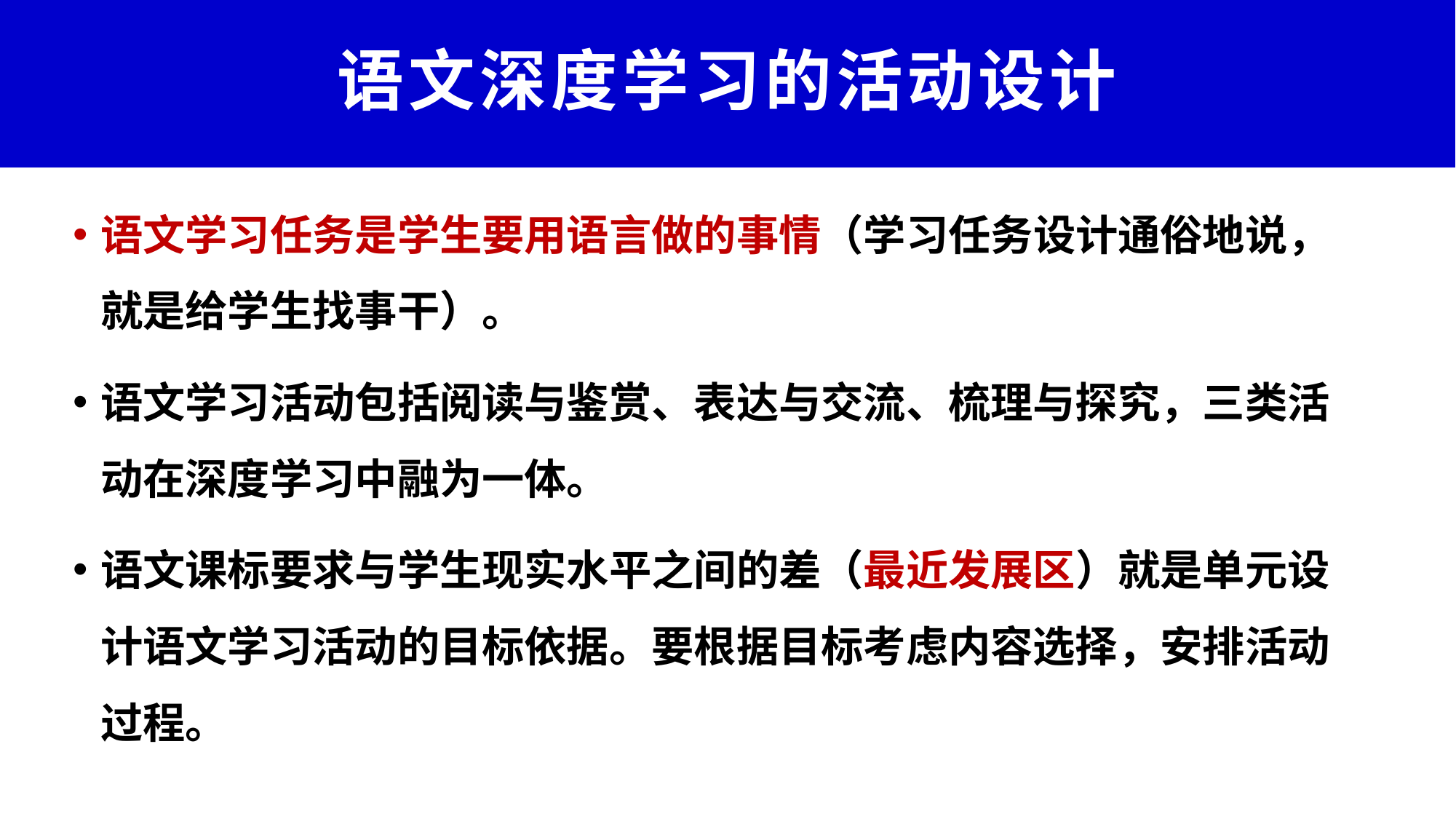

# 语文深度学习的活动设计
语文学习任务是学生要用语言做的事情（学习任务设计通俗地说，就是给学生找事干）。
语文学习活动包括阅读与鉴赏、表达与交流、梳理与探究，三类活动在深度学习中融为一体。
语文课标要求与学生现实水平之间的差（最近发展区）就是单元设计语文学习活动的目标依据。要根据目标考虑内容选择，安排活动过程。